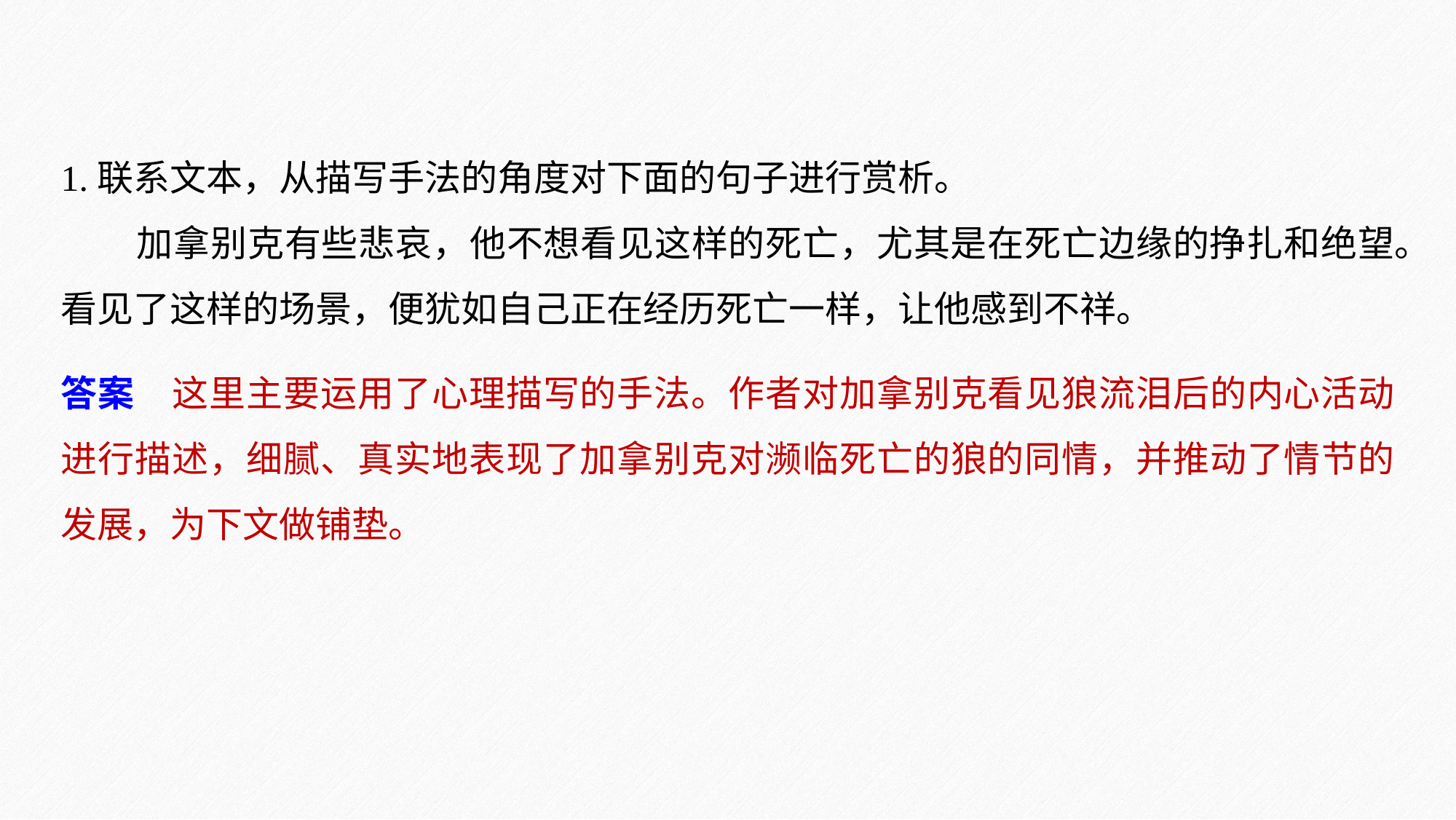

1.联系文本，从描写手法的角度对下面的句子进行赏析。
加拿别克有些悲哀，他不想看见这样的死亡，尤其是在死亡边缘的挣扎和绝望。看见了这样的场景，便犹如自己正在经历死亡一样，让他感到不祥。
答案　这里主要运用了心理描写的手法。作者对加拿别克看见狼流泪后的内心活动进行描述，细腻、真实地表现了加拿别克对濒临死亡的狼的同情，并推动了情节的发展，为下文做铺垫。